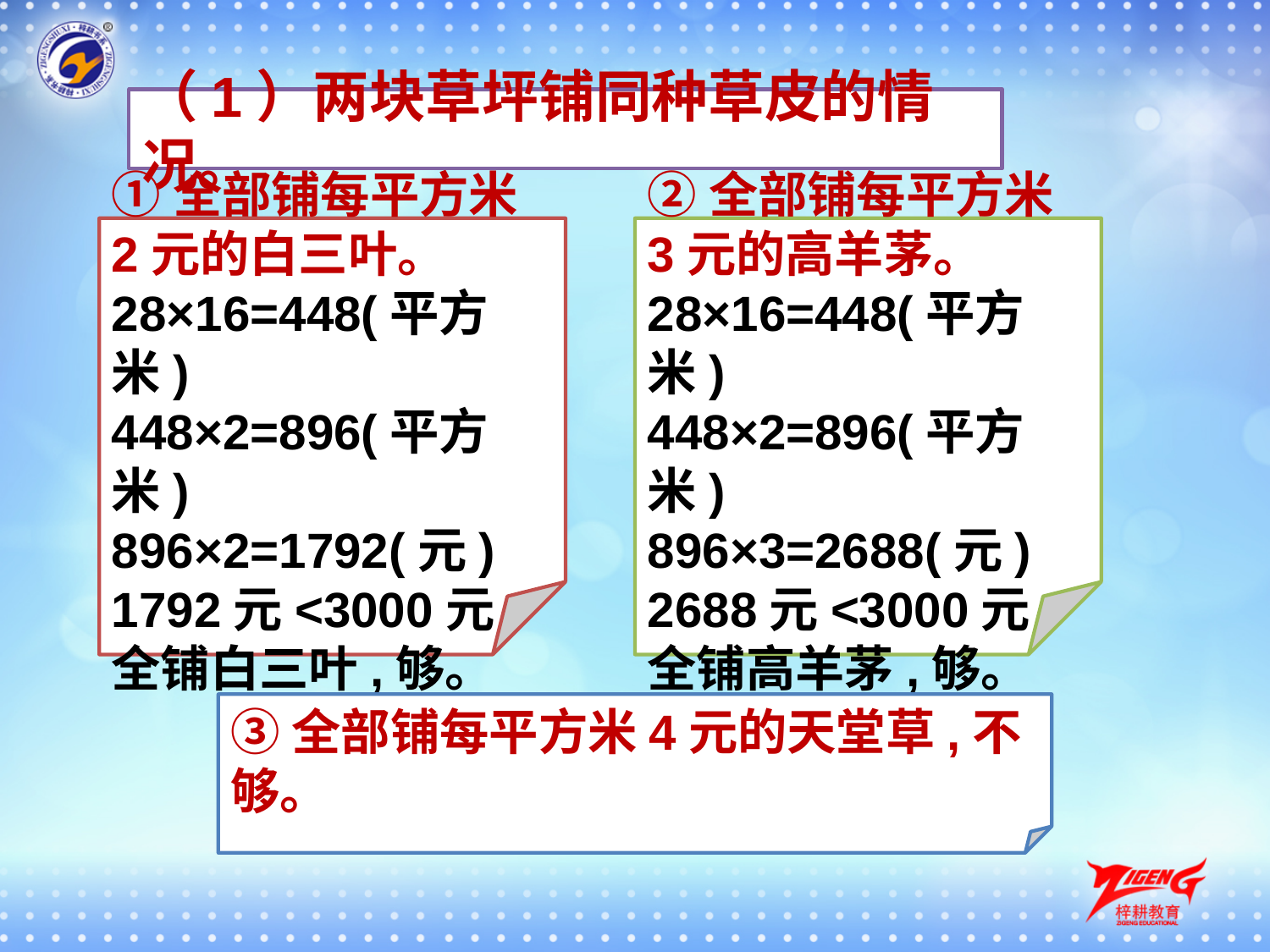

（1）两块草坪铺同种草皮的情况。

①全部铺每平方米2元的白三叶。
28×16=448(平方米)
448×2=896(平方米)
896×2=1792(元)
1792元<3000元
全铺白三叶,够。

②全部铺每平方米3元的高羊茅。
28×16=448(平方米)
448×2=896(平方米)
896×3=2688(元)
2688元<3000元
全铺高羊茅,够。

③全部铺每平方米4元的天堂草,不够。